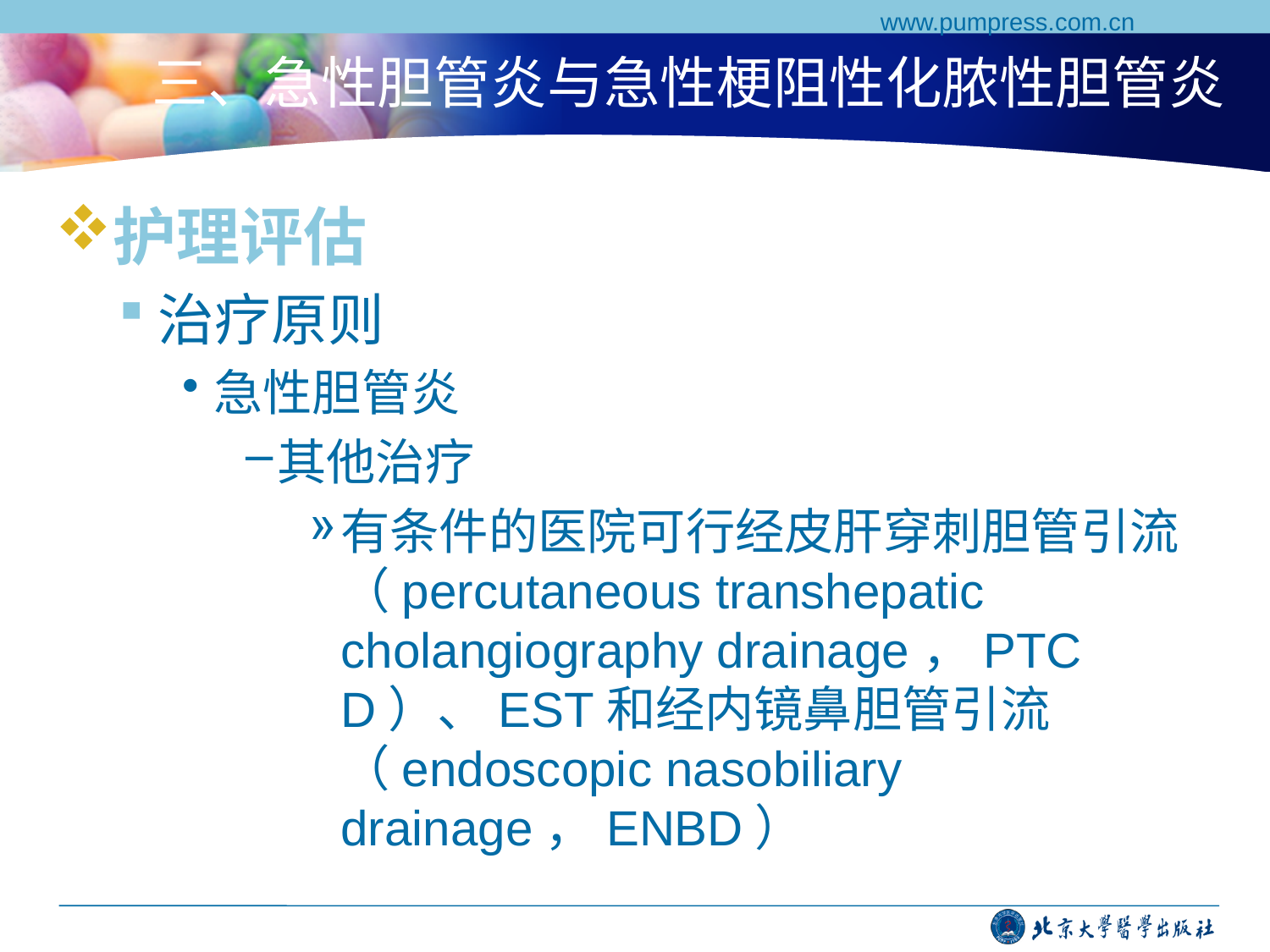

www.pumpress.com.cn
# 三、急性胆管炎与急性梗阻性化脓性胆管炎
护理评估
治疗原则
急性胆管炎
其他治疗
有条件的医院可行经皮肝穿刺胆管引流（percutaneous transhepatic cholangiography drainage，PTCD）、EST和经内镜鼻胆管引流（endoscopic nasobiliary drainage，ENBD）